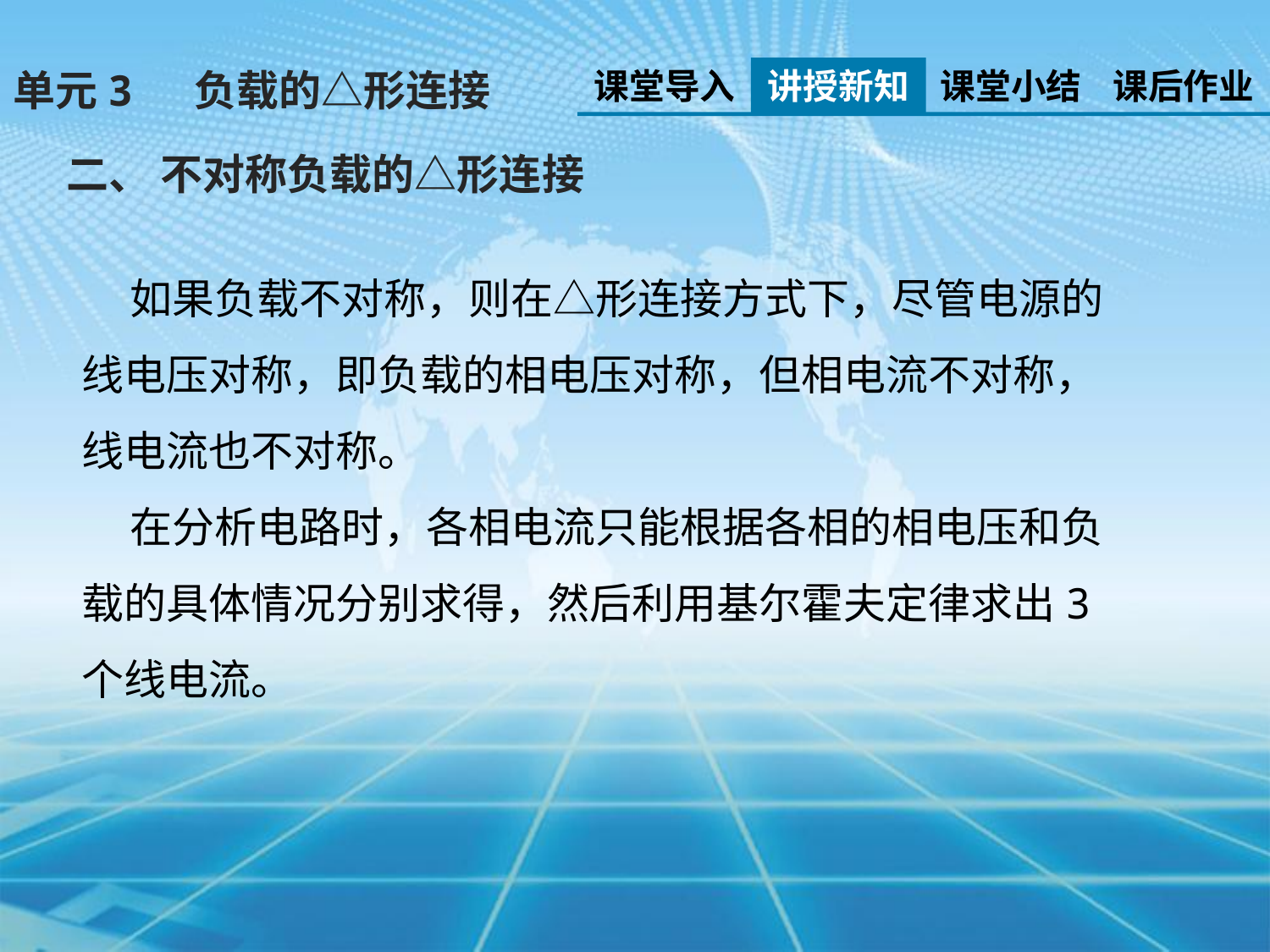

课堂导入
讲授新知
课堂小结
课后作业
单元3  负载的△形连接
二、 不对称负载的△形连接
    如果负载不对称，则在△形连接方式下，尽管电源的线电压对称，即负载的相电压对称，但相电流不对称，线电流也不对称。
    在分析电路时，各相电流只能根据各相的相电压和负载的具体情况分别求得，然后利用基尔霍夫定律求出3个线电流。